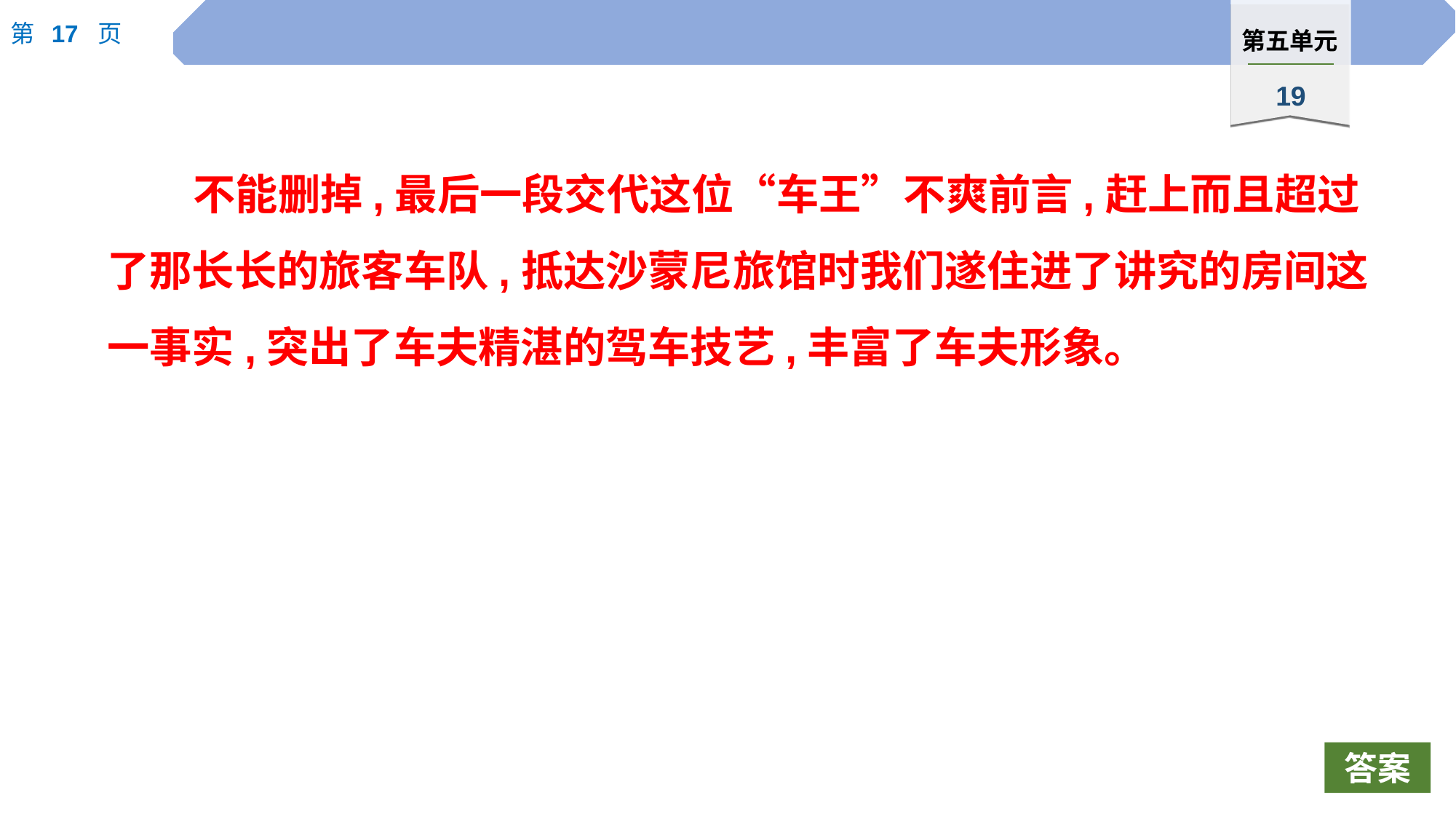

不能删掉,最后一段交代这位“车王”不爽前言,赶上而且超过了那长长的旅客车队,抵达沙蒙尼旅馆时我们遂住进了讲究的房间这一事实,突出了车夫精湛的驾车技艺,丰富了车夫形象。
答案